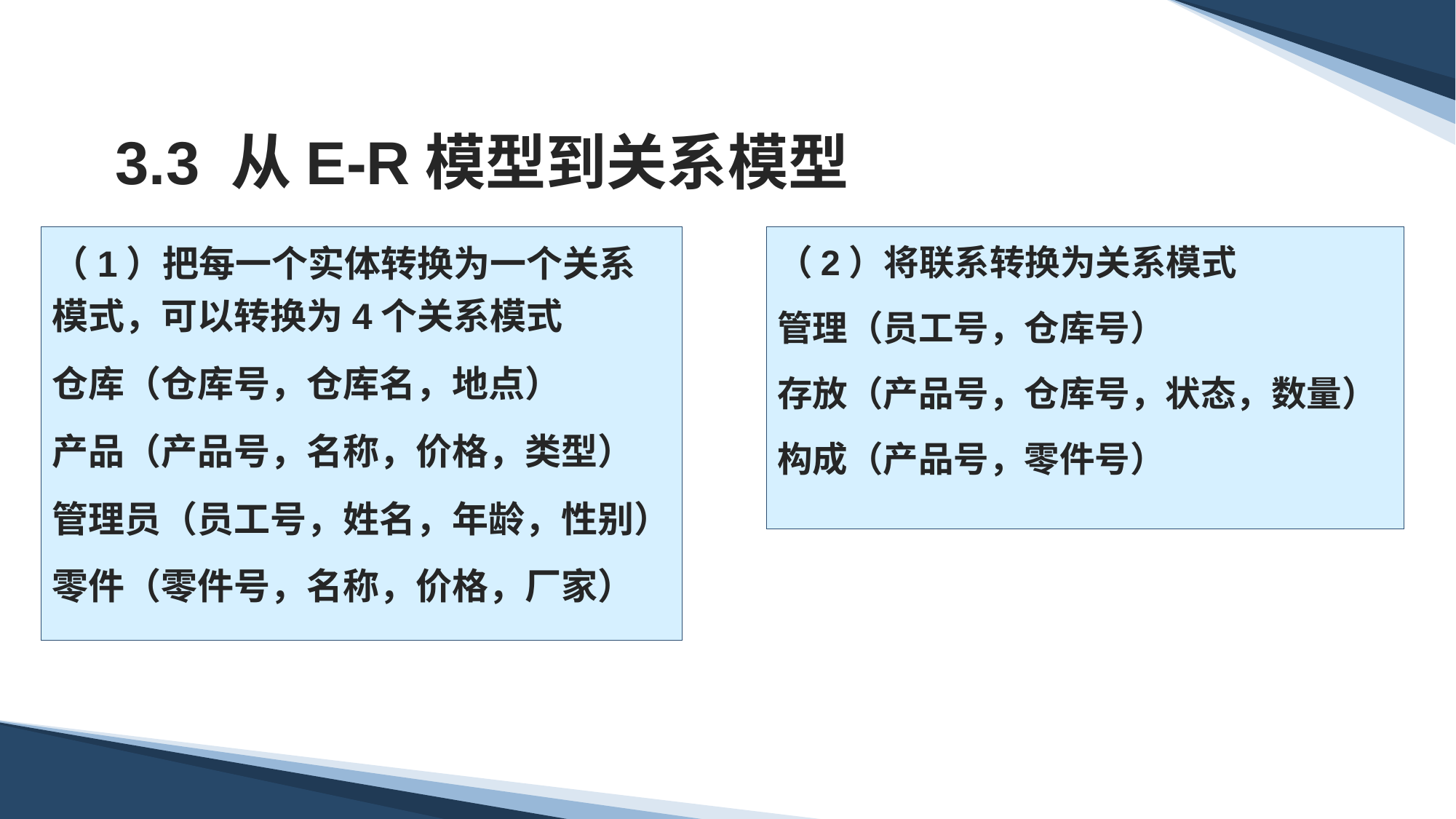

# 3.3 从E-R模型到关系模型
（1）把每一个实体转换为一个关系模式，可以转换为4个关系模式
仓库（仓库号，仓库名，地点）
产品（产品号，名称，价格，类型）
管理员（员工号，姓名，年龄，性别）
零件（零件号，名称，价格，厂家）
（2）将联系转换为关系模式
管理（员工号，仓库号）
存放（产品号，仓库号，状态，数量）
构成（产品号，零件号）